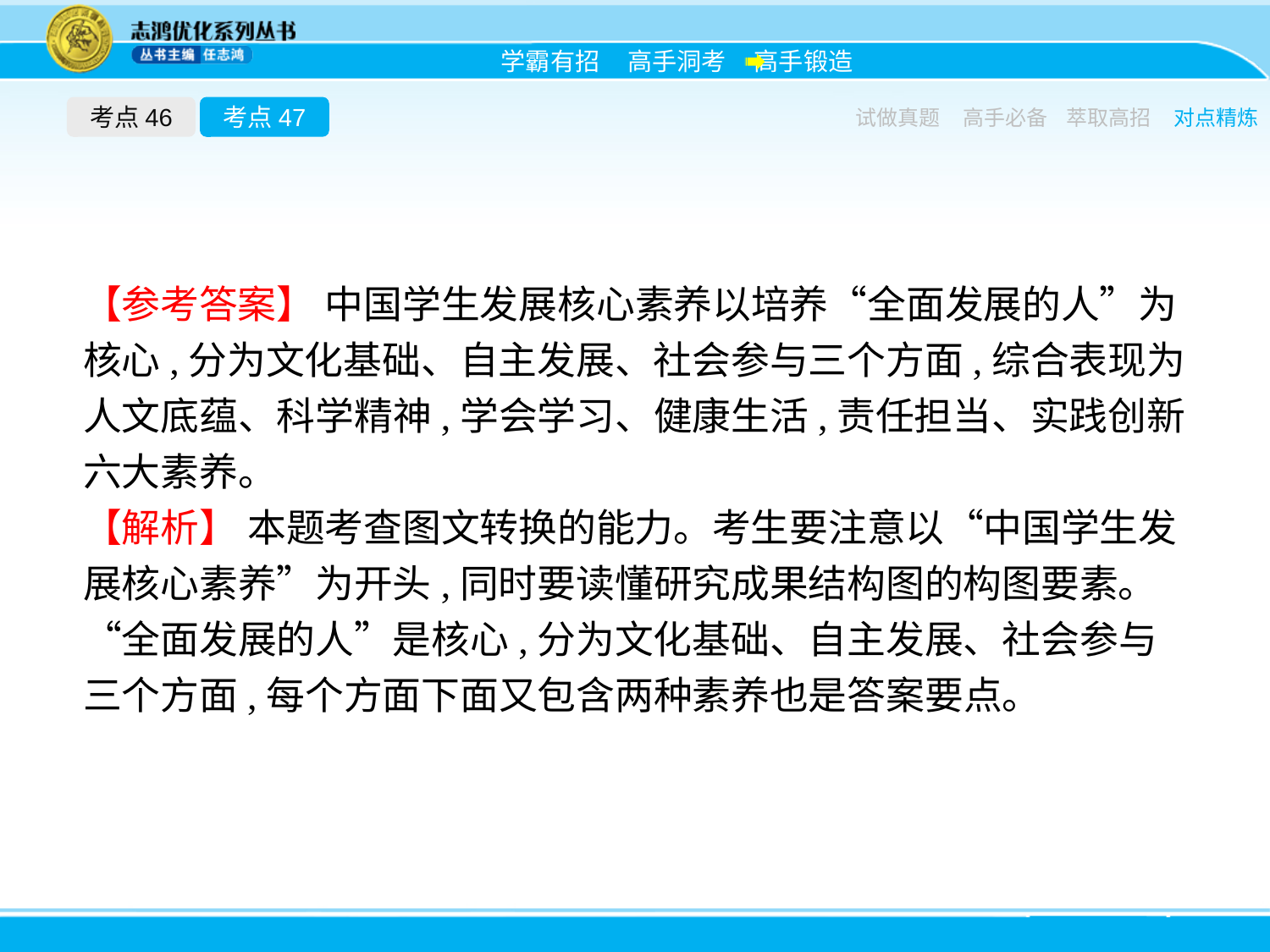

考点46
考点47
试做真题
高手必备
萃取高招
对点精炼
【参考答案】 中国学生发展核心素养以培养“全面发展的人”为核心,分为文化基础、自主发展、社会参与三个方面,综合表现为人文底蕴、科学精神,学会学习、健康生活,责任担当、实践创新六大素养。
【解析】 本题考查图文转换的能力。考生要注意以“中国学生发展核心素养”为开头,同时要读懂研究成果结构图的构图要素。“全面发展的人”是核心,分为文化基础、自主发展、社会参与三个方面,每个方面下面又包含两种素养也是答案要点。